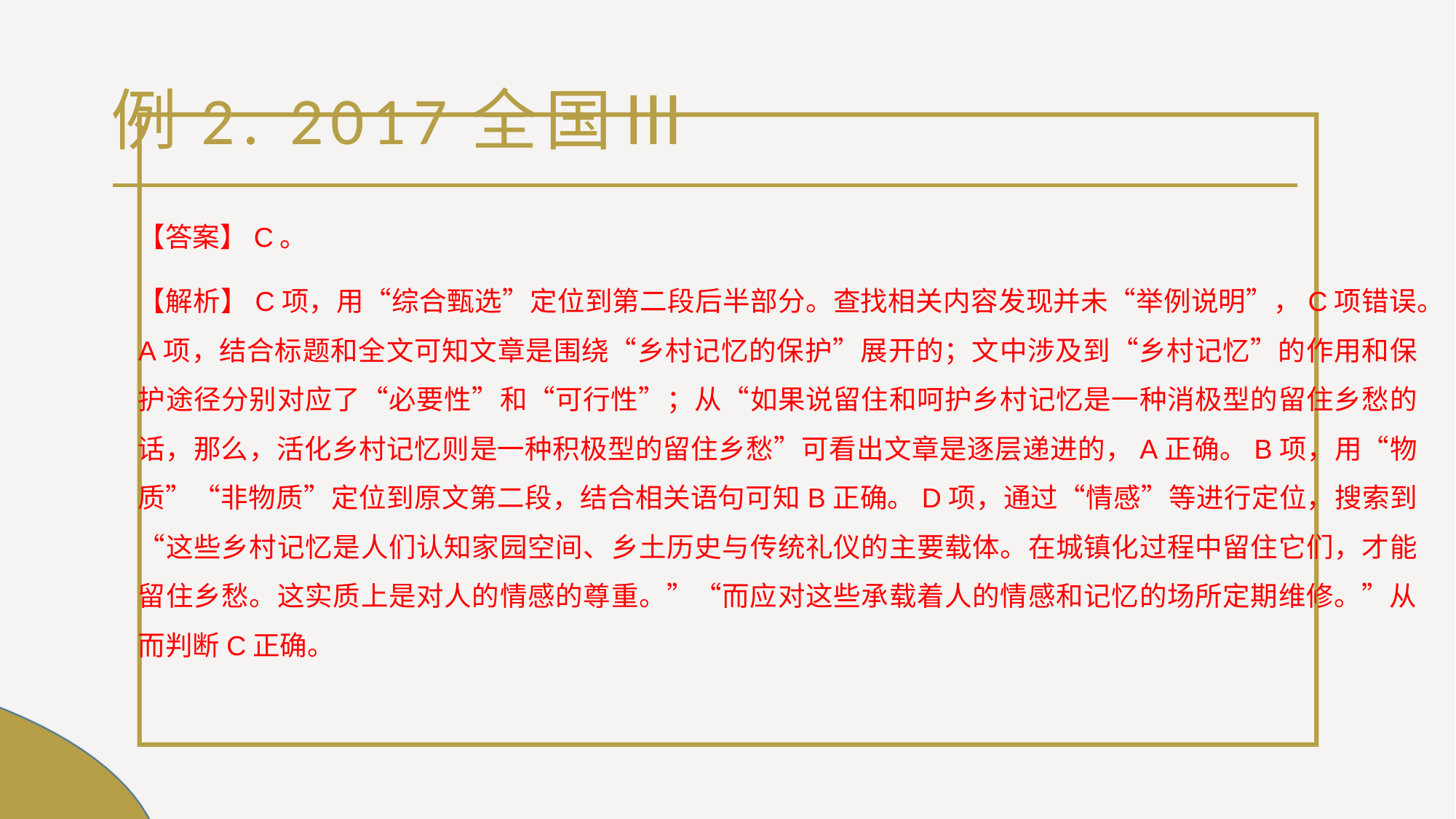

# 例2. 2017全国Ⅲ
【答案】C。
【解析】C项，用“综合甄选”定位到第二段后半部分。查找相关内容发现并未“举例说明”，C项错误。A项，结合标题和全文可知文章是围绕“乡村记忆的保护”展开的；文中涉及到“乡村记忆”的作用和保护途径分别对应了“必要性”和“可行性”；从“如果说留住和呵护乡村记忆是一种消极型的留住乡愁的话，那么，活化乡村记忆则是一种积极型的留住乡愁”可看出文章是逐层递进的，A正确。B项，用“物质”“非物质”定位到原文第二段，结合相关语句可知B正确。D项，通过“情感”等进行定位，搜索到“这些乡村记忆是人们认知家园空间、乡土历史与传统礼仪的主要载体。在城镇化过程中留住它们，才能留住乡愁。这实质上是对人的情感的尊重。”“而应对这些承载着人的情感和记忆的场所定期维修。”从而判断C正确。